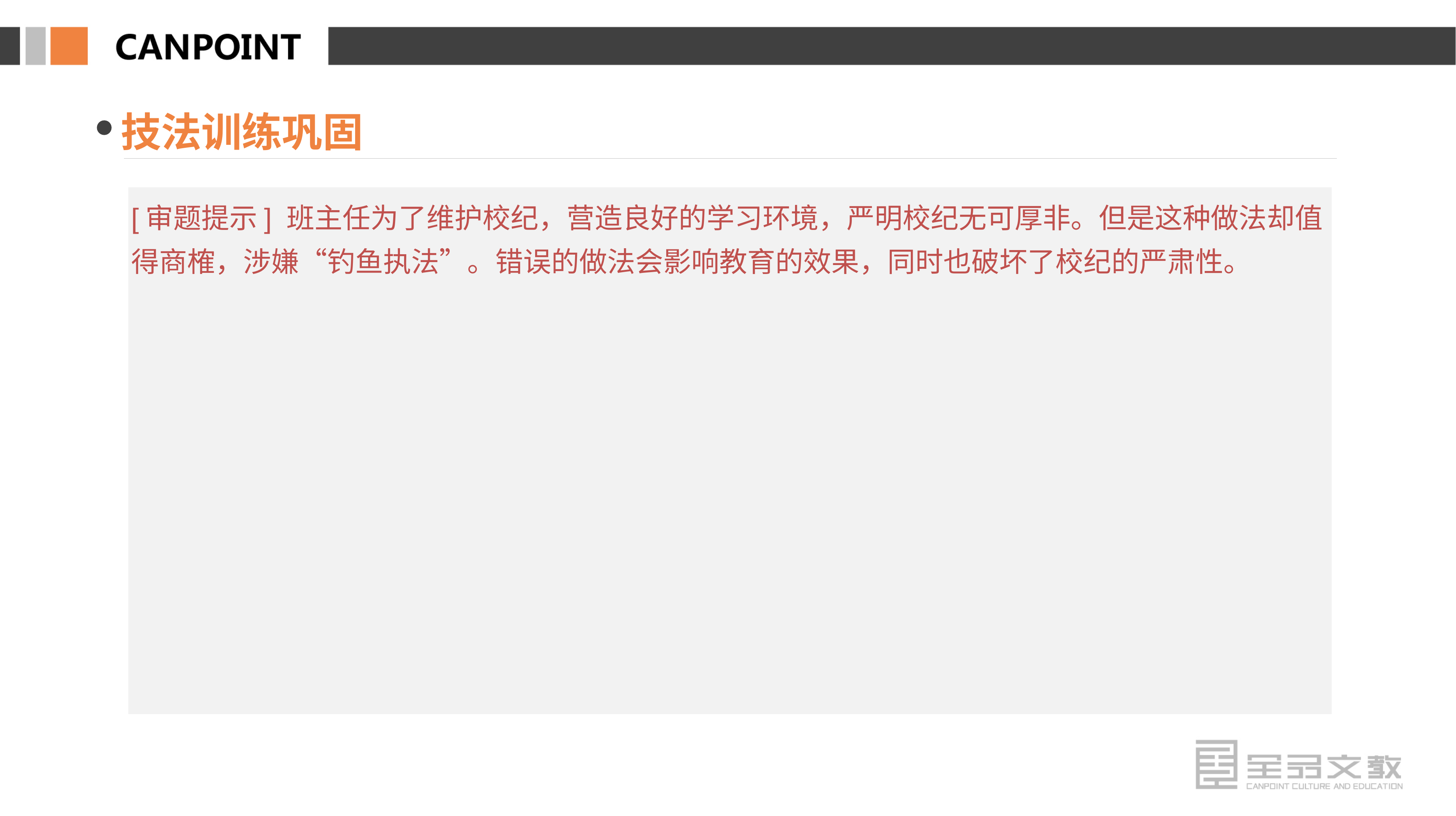

技法训练巩固

[审题提示] 班主任为了维护校纪，营造良好的学习环境，严明校纪无可厚非。但是这种做法却值得商榷，涉嫌“钓鱼执法”。错误的做法会影响教育的效果，同时也破坏了校纪的严肃性。